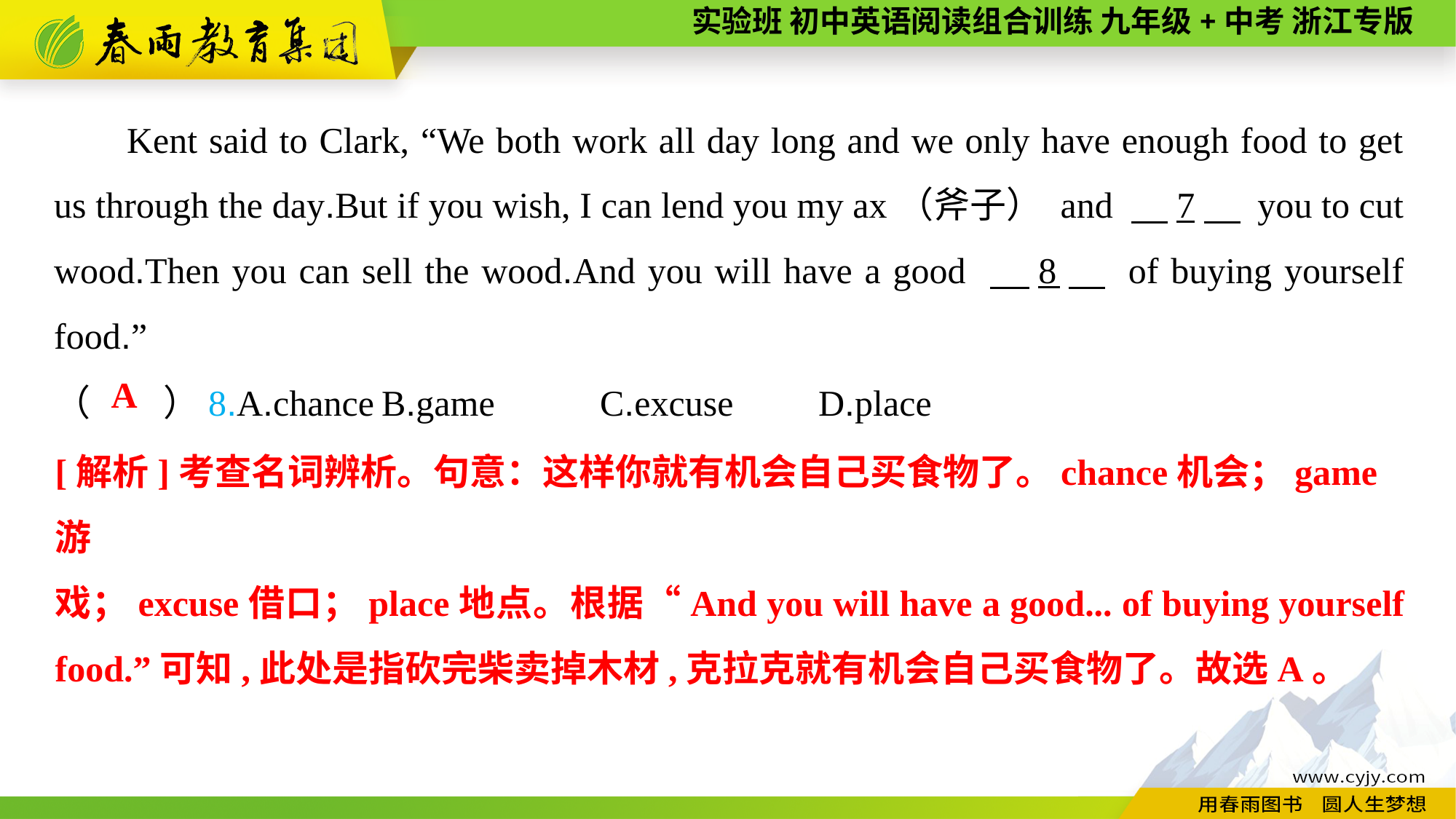

Kent said to Clark, “We both work all day long and we only have enough food to get us through the day.But if you wish, I can lend you my ax（斧子） and 　7　 you to cut wood.Then you can sell the wood.And you will have a good 　8　 of buying yourself food.”
（　　）8.A.chance	B.game	C.excuse	D.place
A
[解析]考查名词辨析。句意：这样你就有机会自己买食物了。chance机会；game游
戏；excuse借口；place地点。根据“And you will have a good... of buying yourself food.”可知,此处是指砍完柴卖掉木材,克拉克就有机会自己买食物了。故选A。